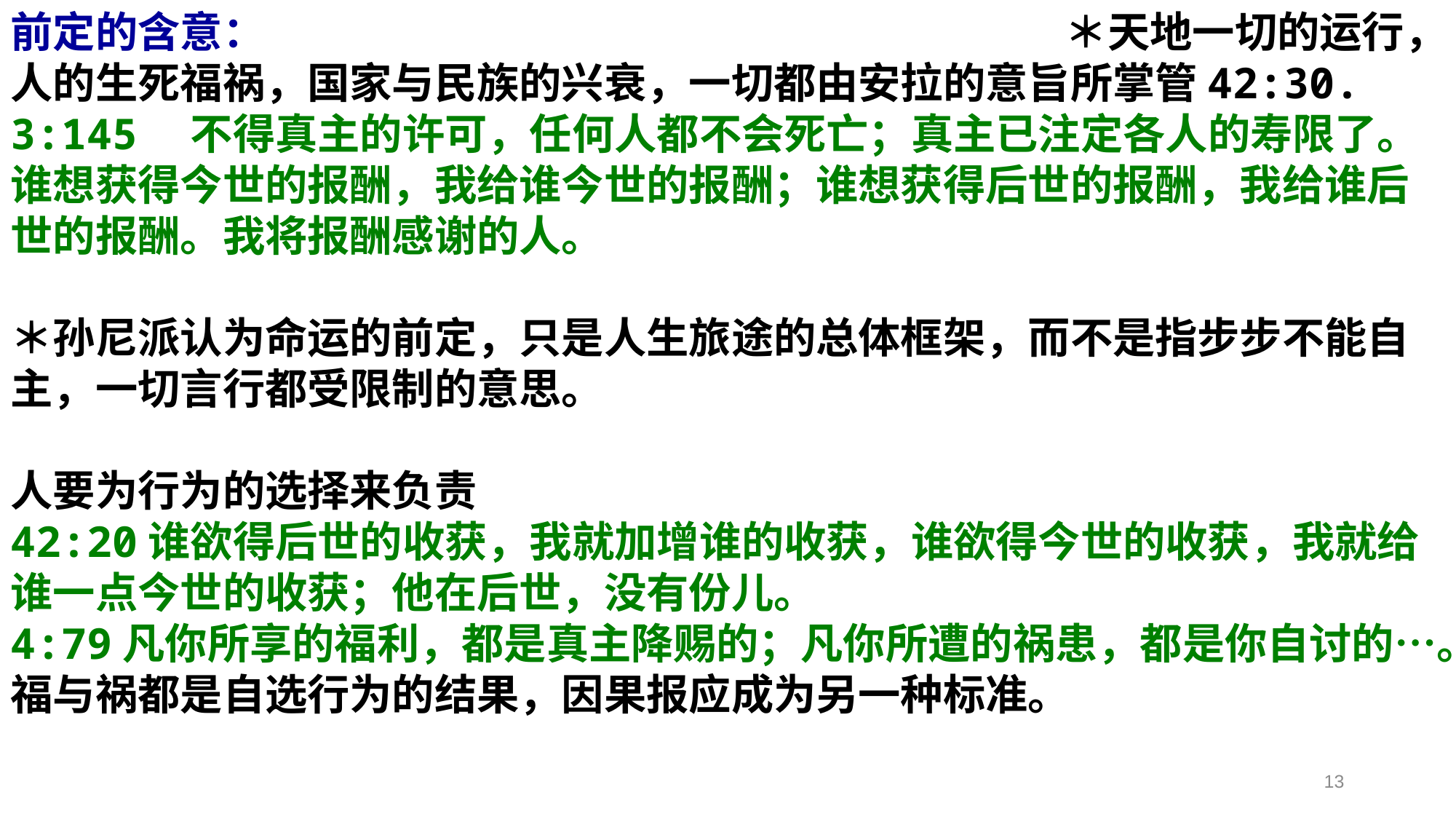

前定的含意：                                                                                   ＊天地一切的运行，人的生死福祸，国家与民族的兴衰，一切都由安拉的意旨所掌管42:30.
3:145　不得真主的许可，任何人都不会死亡；真主已注定各人的寿限了。谁想获得今世的报酬，我给谁今世的报酬；谁想获得后世的报酬，我给谁后世的报酬。我将报酬感谢的人。

＊孙尼派认为命运的前定，只是人生旅途的总体框架，而不是指步步不能自主，一切言行都受限制的意思。

人要为行为的选择来负责
42:20谁欲得后世的收获，我就加增谁的收获，谁欲得今世的收获，我就给谁一点今世的收获；他在后世，没有份儿。
4:79凡你所享的福利，都是真主降赐的；凡你所遭的祸患，都是你自讨的…。
福与祸都是自选行为的结果，因果报应成为另一种标准。
13